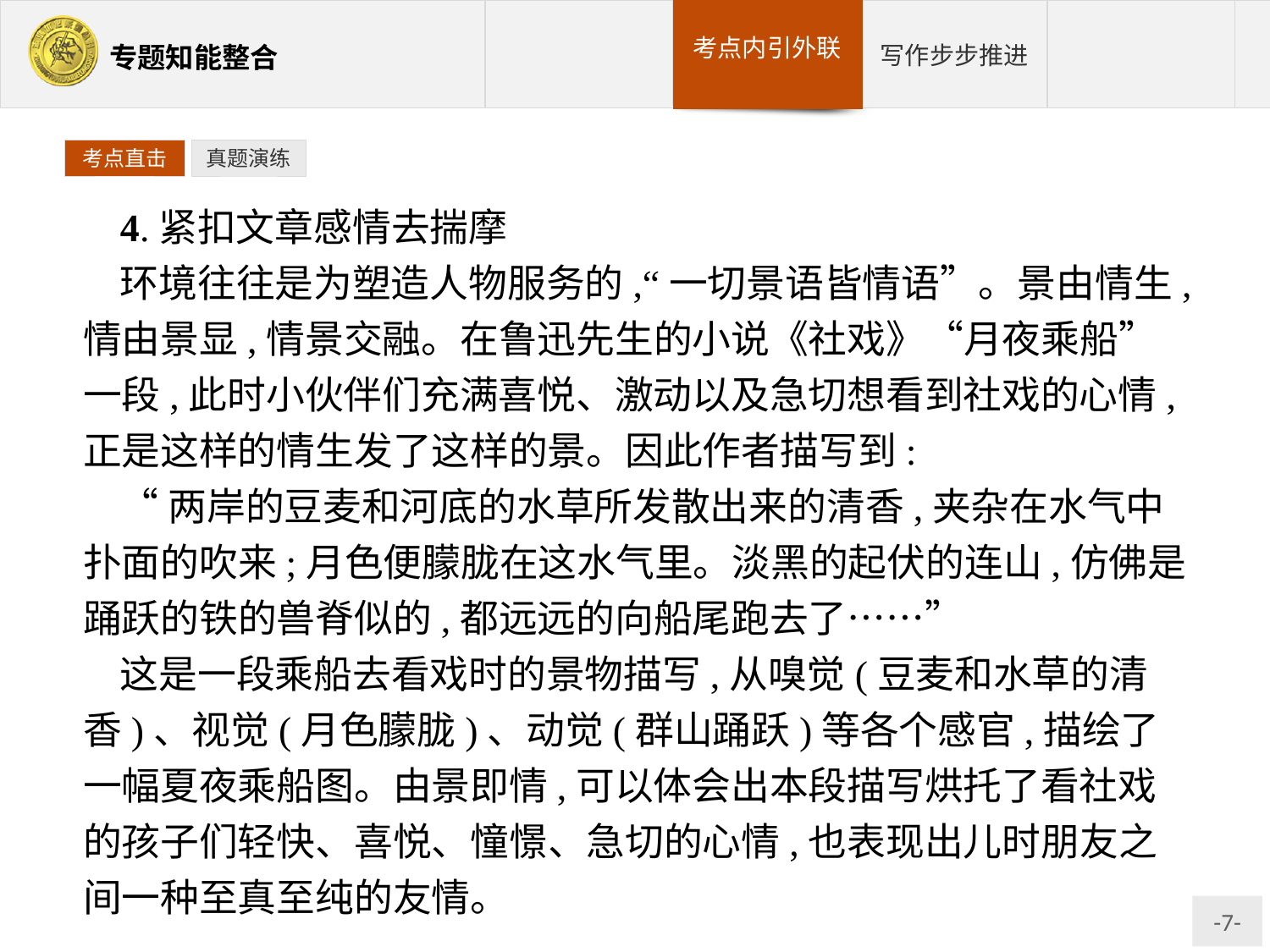

考点直击
真题演练
4.紧扣文章感情去揣摩
环境往往是为塑造人物服务的,“一切景语皆情语”。景由情生,情由景显,情景交融。在鲁迅先生的小说《社戏》“月夜乘船”一段,此时小伙伴们充满喜悦、激动以及急切想看到社戏的心情,正是这样的情生发了这样的景。因此作者描写到:
“两岸的豆麦和河底的水草所发散出来的清香,夹杂在水气中扑面的吹来;月色便朦胧在这水气里。淡黑的起伏的连山,仿佛是踊跃的铁的兽脊似的,都远远的向船尾跑去了……”
这是一段乘船去看戏时的景物描写,从嗅觉(豆麦和水草的清香)、视觉(月色朦胧)、动觉(群山踊跃)等各个感官,描绘了一幅夏夜乘船图。由景即情,可以体会出本段描写烘托了看社戏的孩子们轻快、喜悦、憧憬、急切的心情,也表现出儿时朋友之间一种至真至纯的友情。